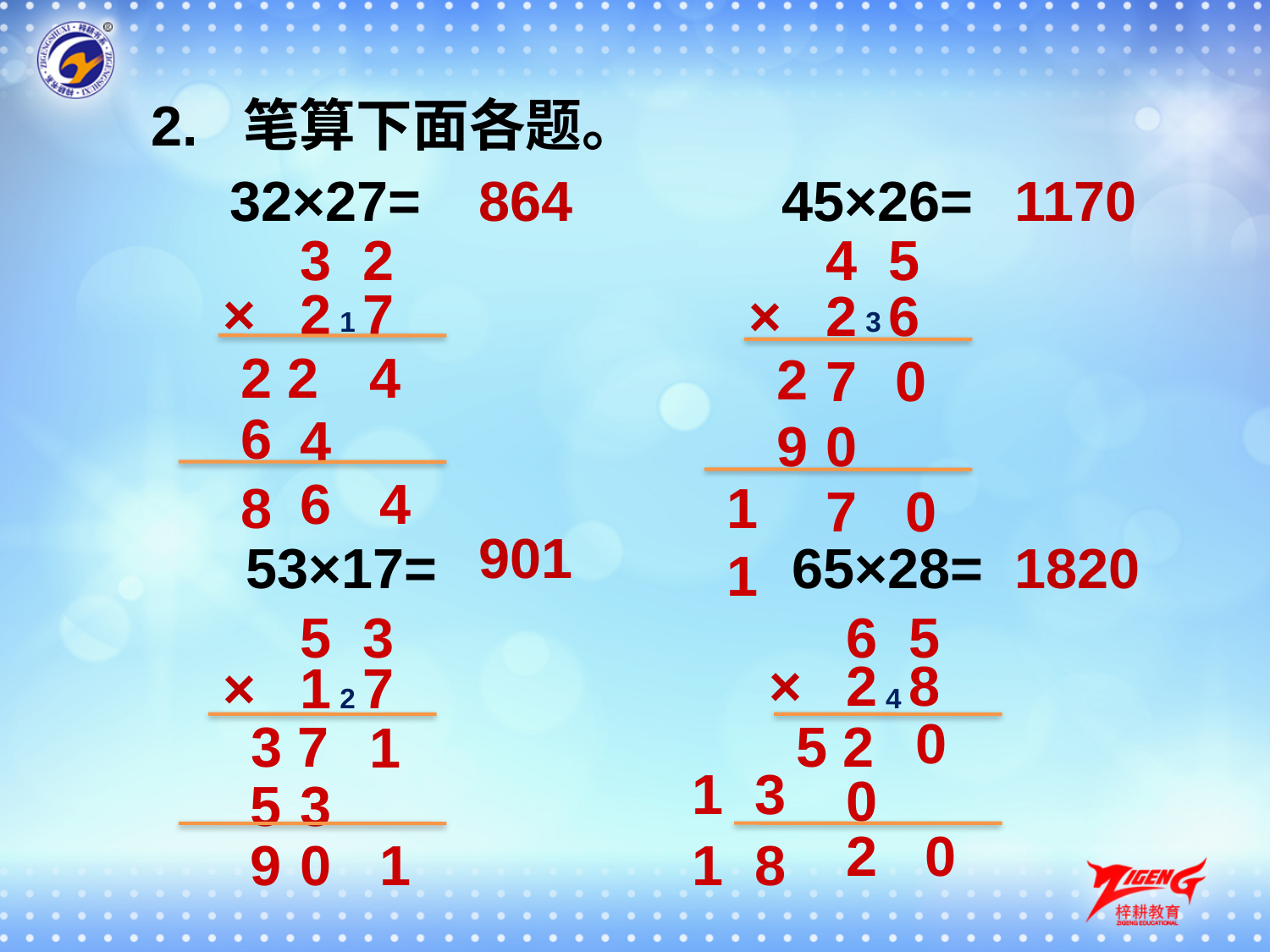

2.  笔算下面各题。
32×27=
864
45×26=
1170
3  2
×
2  7
4  5
×
2  6
1
3
2 2
4
2
7
0
6
4
9
0
6
4
8
1  1
7
0
901
53×17=
65×28=
1820
5  3
1  7
×
6  5
×
2  8
2
4
0
3 7
5 2
1
1  3
0
5
3
2
0
1  8
9
0
1